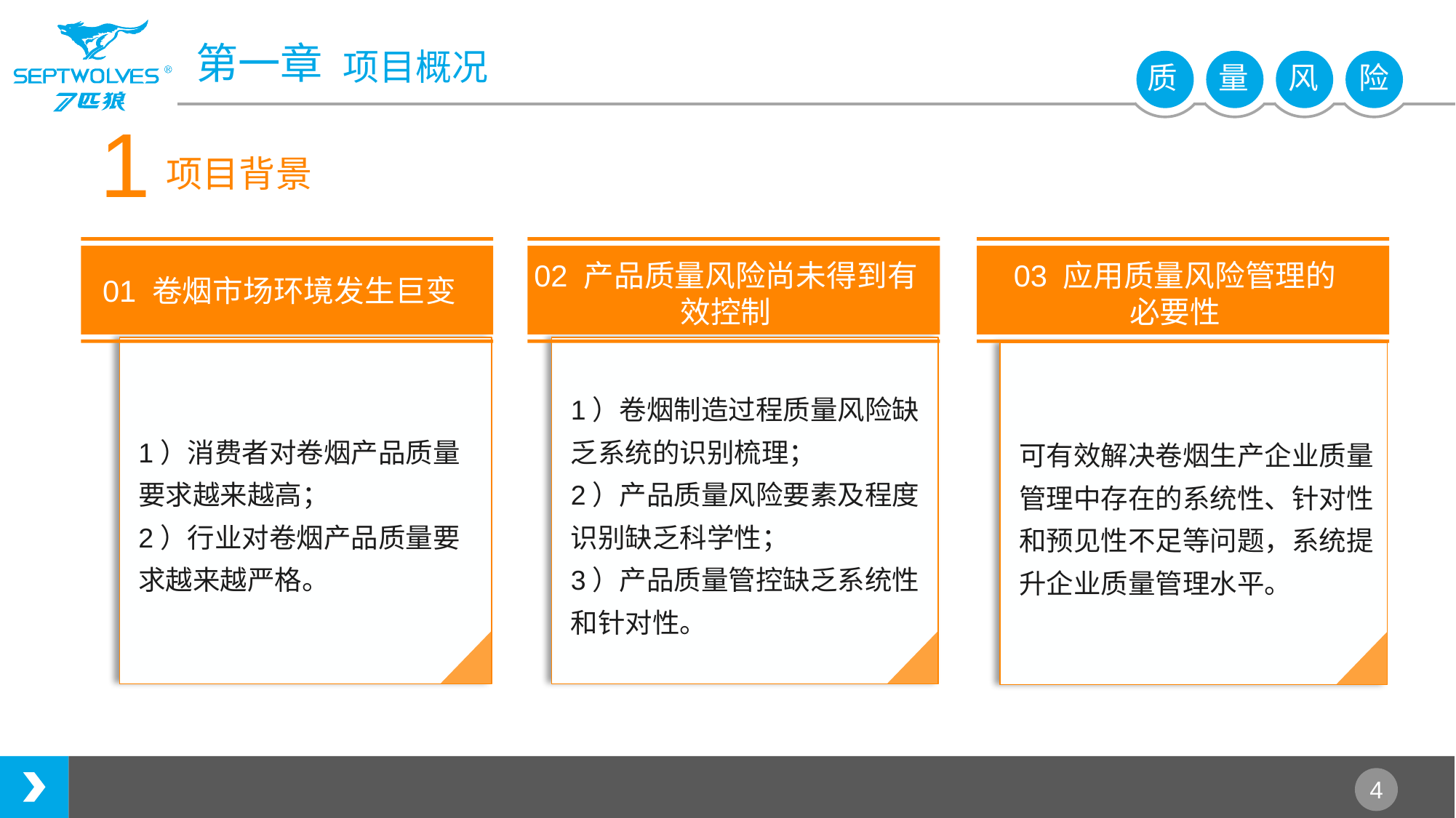

1
项目背景

02 产品质量风险尚未得到有效控制
03 应用质量风险管理的
必要性
01 卷烟市场环境发生巨变
1）消费者对卷烟产品质量要求越来越高；
2）行业对卷烟产品质量要求越来越严格。

1）卷烟制造过程质量风险缺乏系统的识别梳理；
2）产品质量风险要素及程度识别缺乏科学性；
3）产品质量管控缺乏系统性和针对性。

可有效解决卷烟生产企业质量管理中存在的系统性、针对性和预见性不足等问题，系统提升企业质量管理水平。